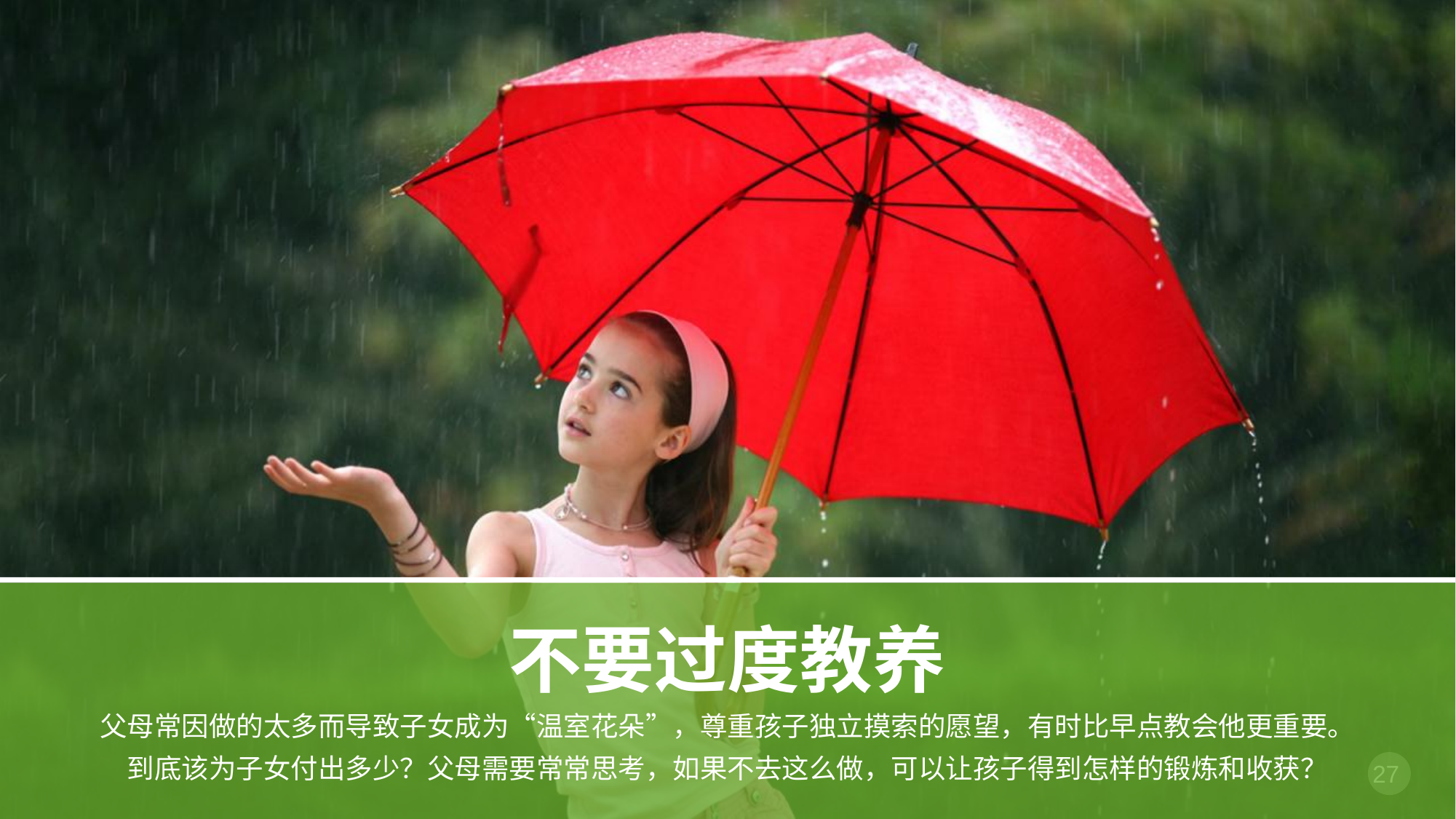

不要过度教养
父母常因做的太多而导致子女成为“温室花朵”，尊重孩子独立摸索的愿望，有时比早点教会他更重要。
到底该为子女付出多少？父母需要常常思考，如果不去这么做，可以让孩子得到怎样的锻炼和收获？